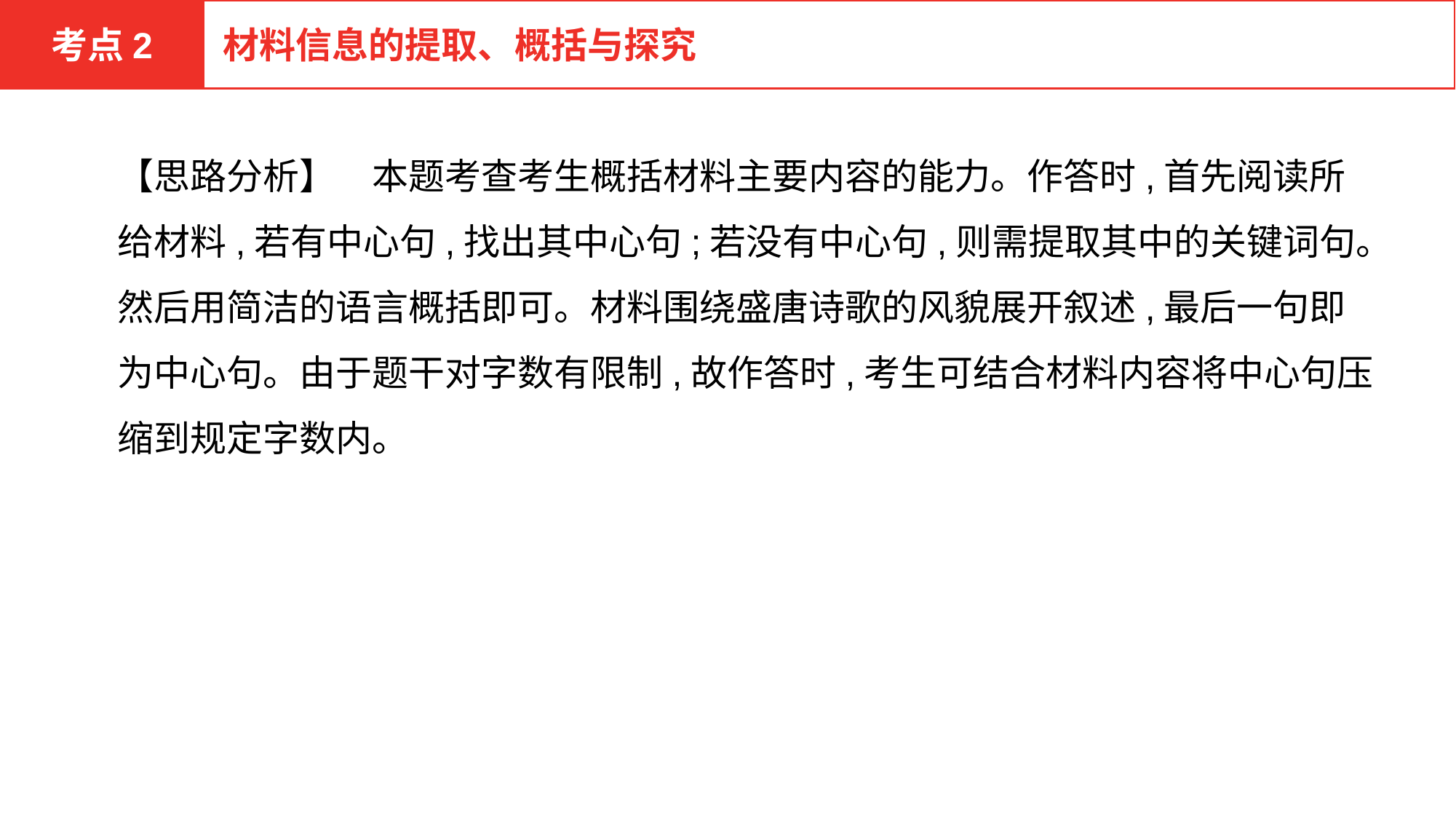

考点2
材料信息的提取、概括与探究
【思路分析】　本题考查考生概括材料主要内容的能力。作答时,首先阅读所给材料,若有中心句,找出其中心句;若没有中心句,则需提取其中的关键词句。然后用简洁的语言概括即可。材料围绕盛唐诗歌的风貌展开叙述,最后一句即为中心句。由于题干对字数有限制,故作答时,考生可结合材料内容将中心句压缩到规定字数内。